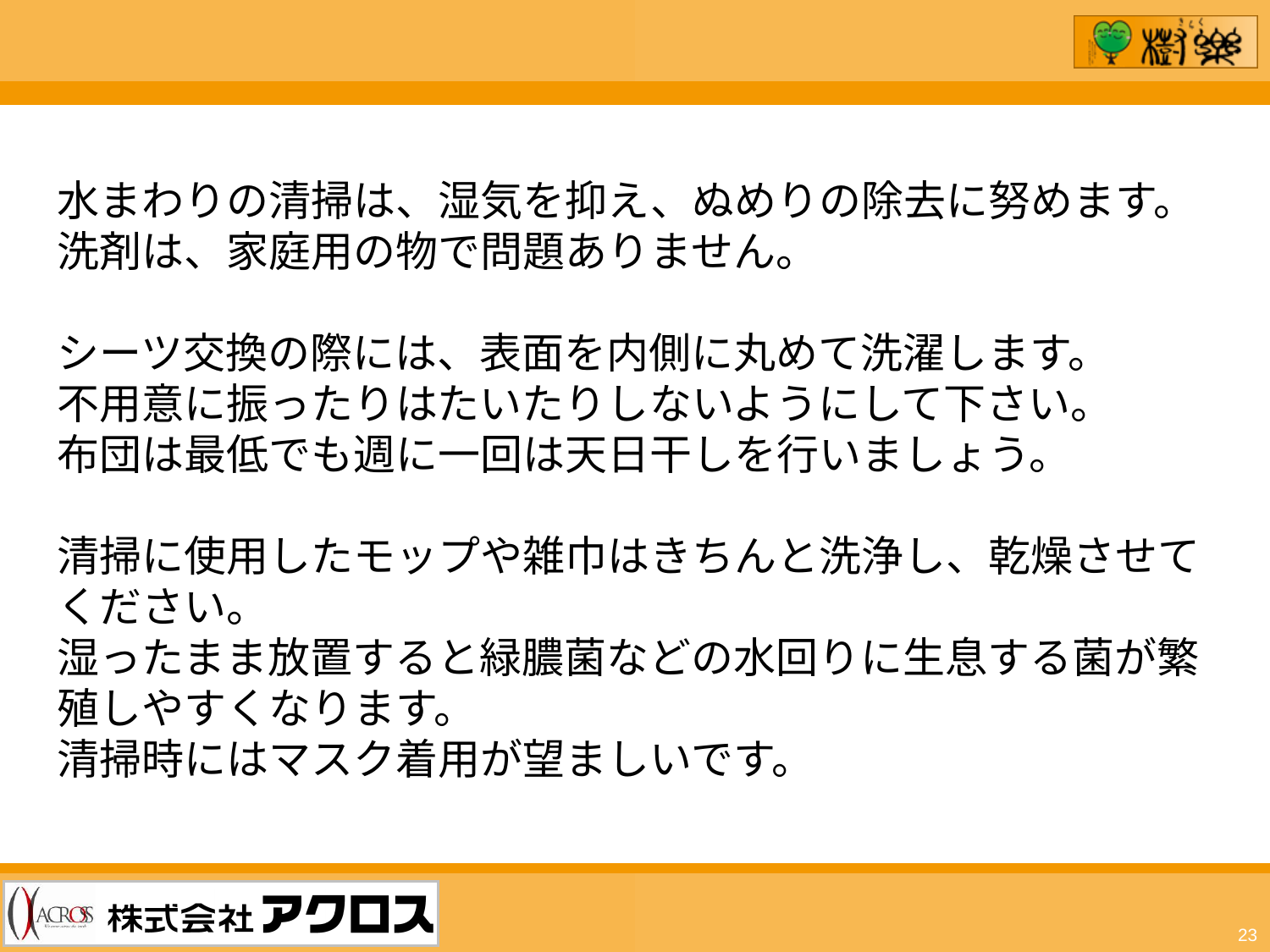

水まわりの清掃は、湿気を抑え、ぬめりの除去に努めます。
洗剤は、家庭用の物で問題ありません。

シーツ交換の際には、表面を内側に丸めて洗濯します。
不用意に振ったりはたいたりしないようにして下さい。
布団は最低でも週に一回は天日干しを行いましょう。

清掃に使用したモップや雑巾はきちんと洗浄し、乾燥させてください。
湿ったまま放置すると緑膿菌などの水回りに生息する菌が繁殖しやすくなります。
清掃時にはマスク着用が望ましいです。
23